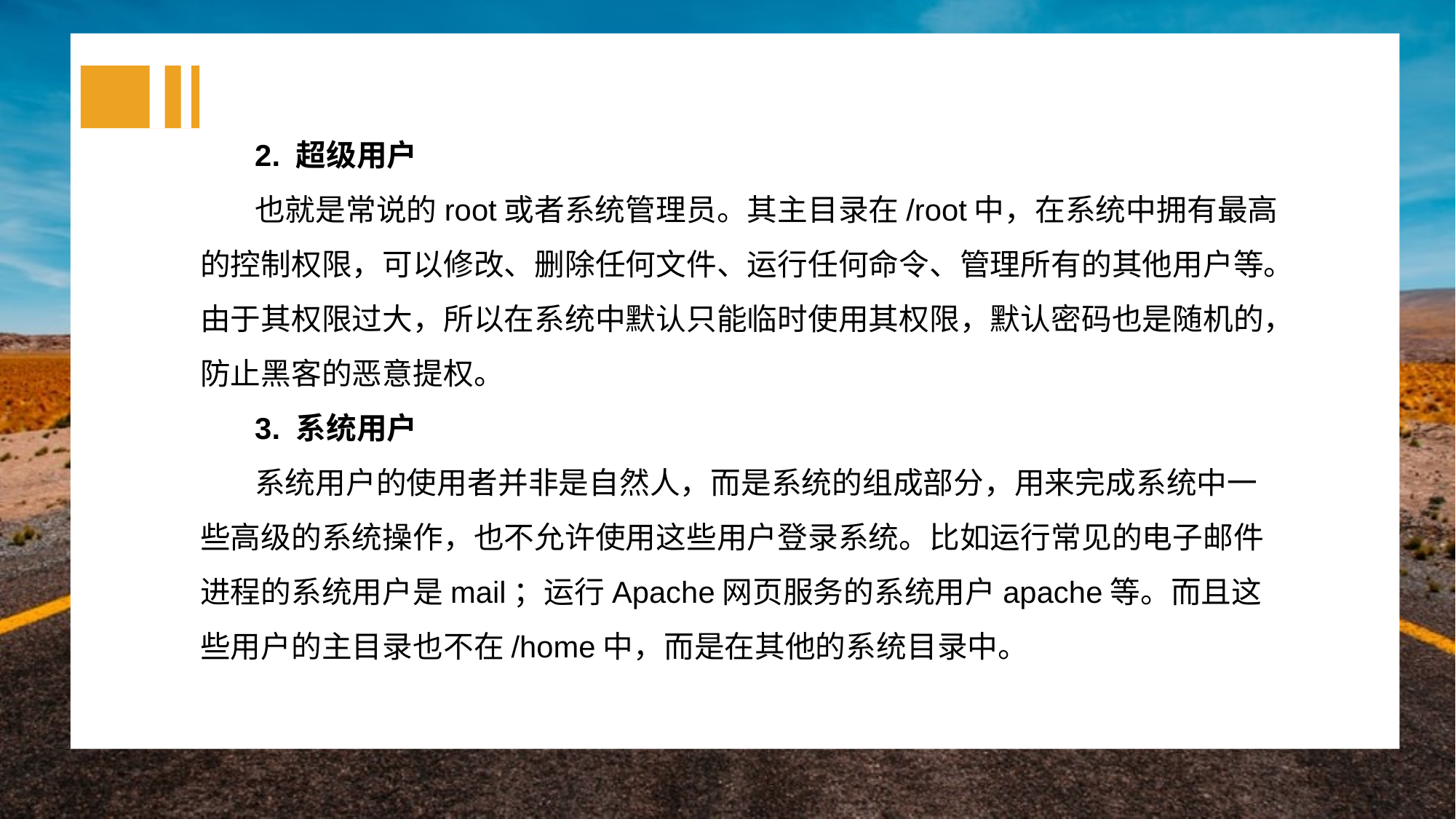

2. 超级用户
也就是常说的root或者系统管理员。其主目录在/root中，在系统中拥有最高的控制权限，可以修改、删除任何文件、运行任何命令、管理所有的其他用户等。由于其权限过大，所以在系统中默认只能临时使用其权限，默认密码也是随机的，防止黑客的恶意提权。
3. 系统用户
系统用户的使用者并非是自然人，而是系统的组成部分，用来完成系统中一些高级的系统操作，也不允许使用这些用户登录系统。比如运行常见的电子邮件进程的系统用户是mail；运行Apache网页服务的系统用户apache等。而且这些用户的主目录也不在/home中，而是在其他的系统目录中。